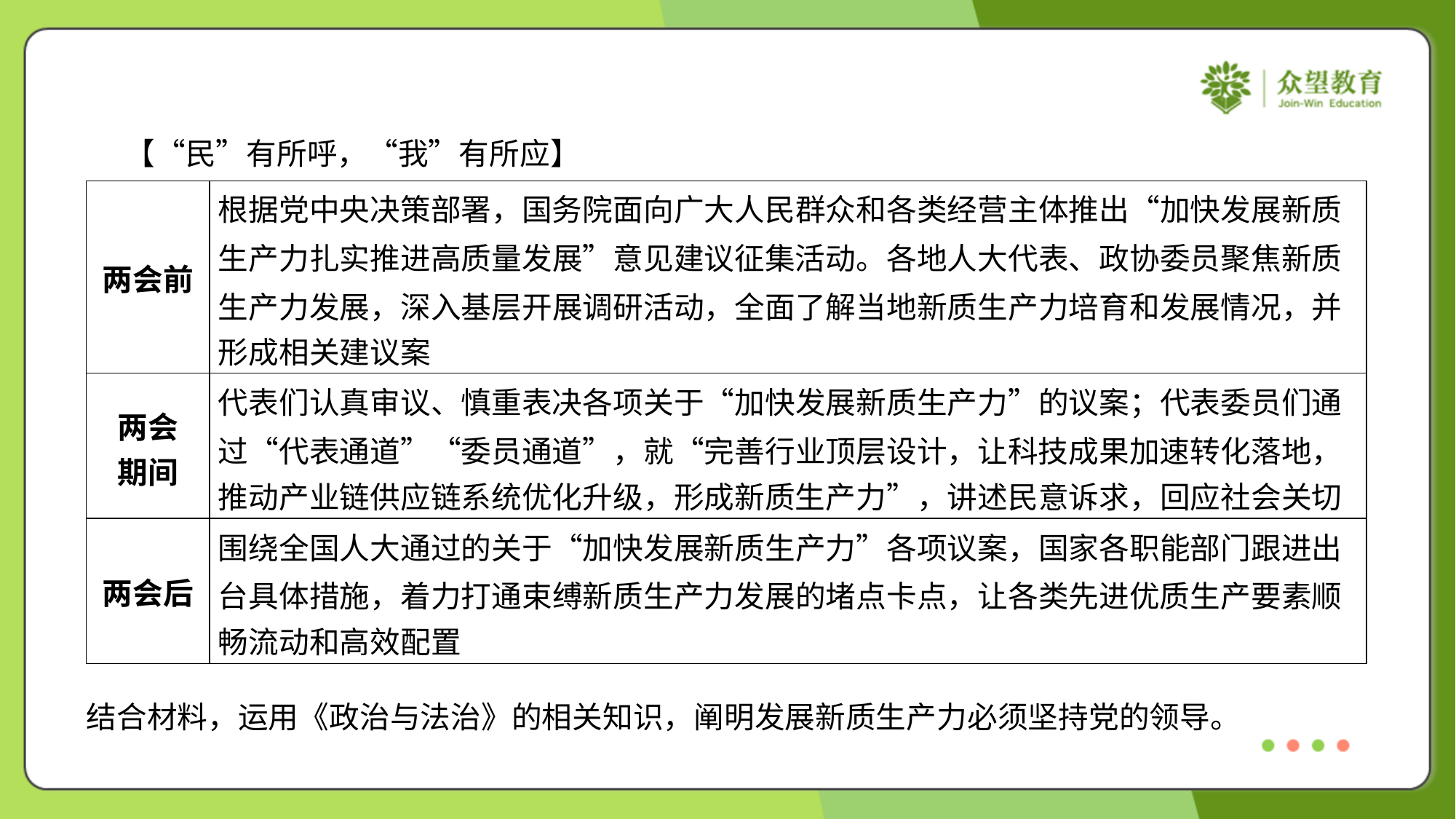

【“民”有所呼，“我”有所应】
| 两会前 | 根据党中央决策部署，国务院面向广大人民群众和各类经营主体推出“加快发展新质 生产力扎实推进高质量发展”意见建议征集活动。各地人大代表、政协委员聚焦新质 生产力发展，深入基层开展调研活动，全面了解当地新质生产力培育和发展情况，并 形成相关建议案 |
| --- | --- |
| 两会 期间 | 代表们认真审议、慎重表决各项关于“加快发展新质生产力”的议案；代表委员们通 过“代表通道”“委员通道”，就“完善行业顶层设计，让科技成果加速转化落地， 推动产业链供应链系统优化升级，形成新质生产力”，讲述民意诉求，回应社会关切 |
| 两会后 | 围绕全国人大通过的关于“加快发展新质生产力”各项议案，国家各职能部门跟进出 台具体措施，着力打通束缚新质生产力发展的堵点卡点，让各类先进优质生产要素顺 畅流动和高效配置 |
结合材料，运用《政治与法治》的相关知识，阐明发展新质生产力必须坚持党的领导。